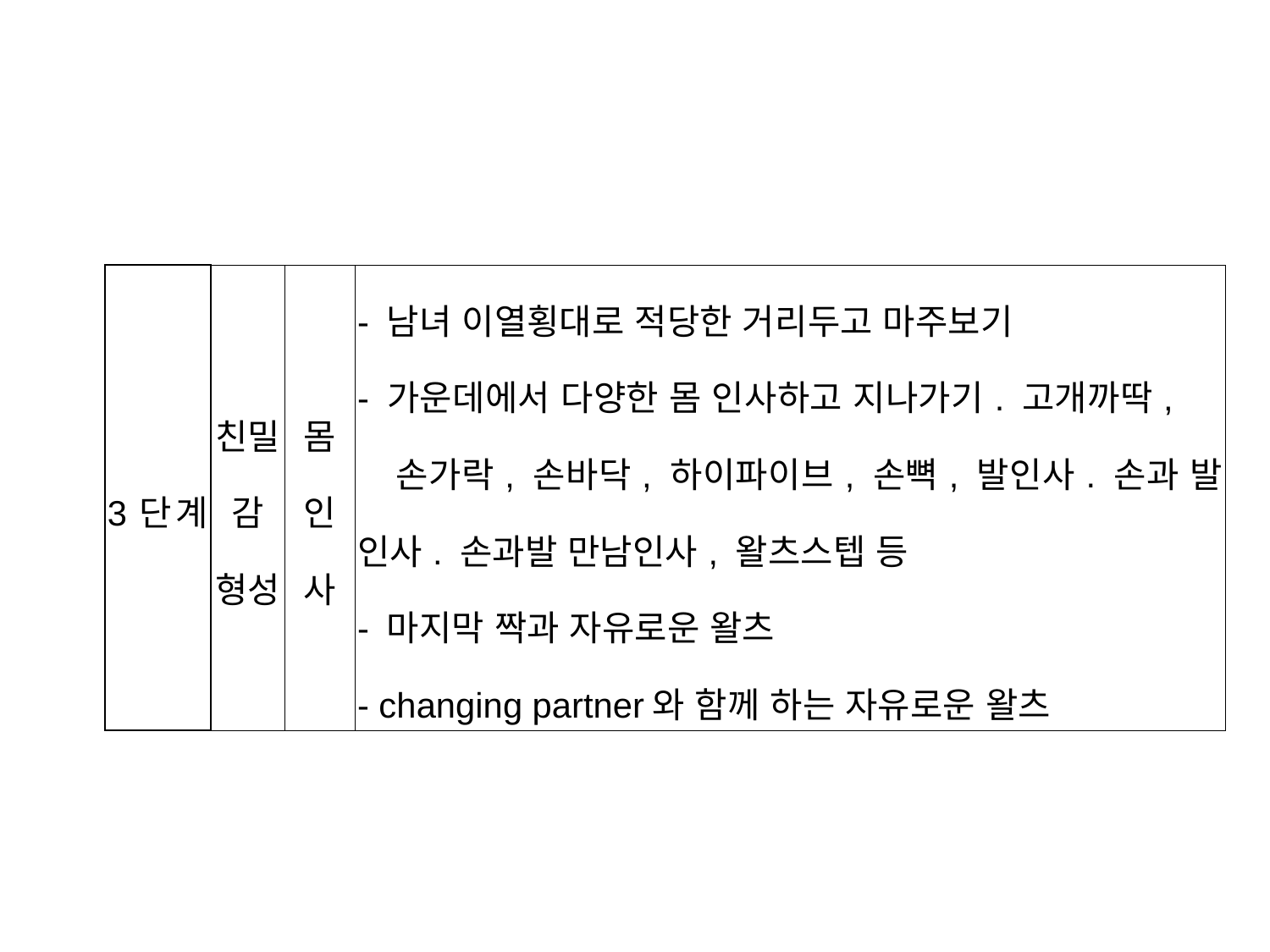

| 3단계 | 친밀감 형성 | 몸 인사 | - 남녀 이열횡대로 적당한 거리두고 마주보기 - 가운데에서 다양한 몸 인사하고 지나가기. 고개까딱, 손가락, 손바닥, 하이파이브, 손뼉, 발인사. 손과 발 인사. 손과발 만남인사, 왈츠스텝 등 - 마지막 짝과 자유로운 왈츠 - changing partner와 함께 하는 자유로운 왈츠 |
| --- | --- | --- | --- |